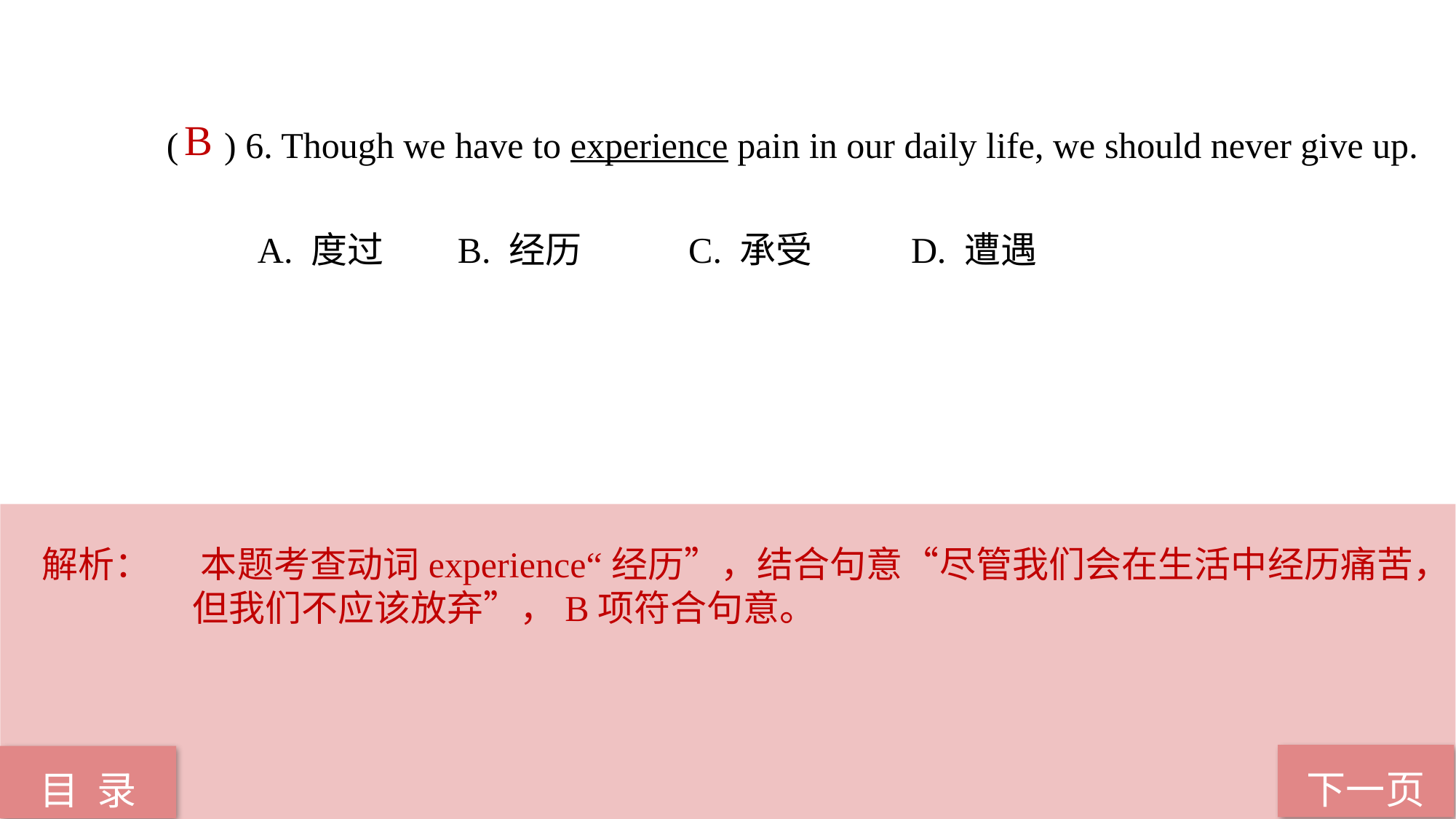

B
(     ) 6. Though we have to experience pain in our daily life, we should never give up.

          A. 度过        B. 经历            C. 承受           D. 遭遇
解析：	 本题考查动词experience“经历”，结合句意“尽管我们会在生活中经历痛苦，但我们不应该放弃”，B项符合句意。